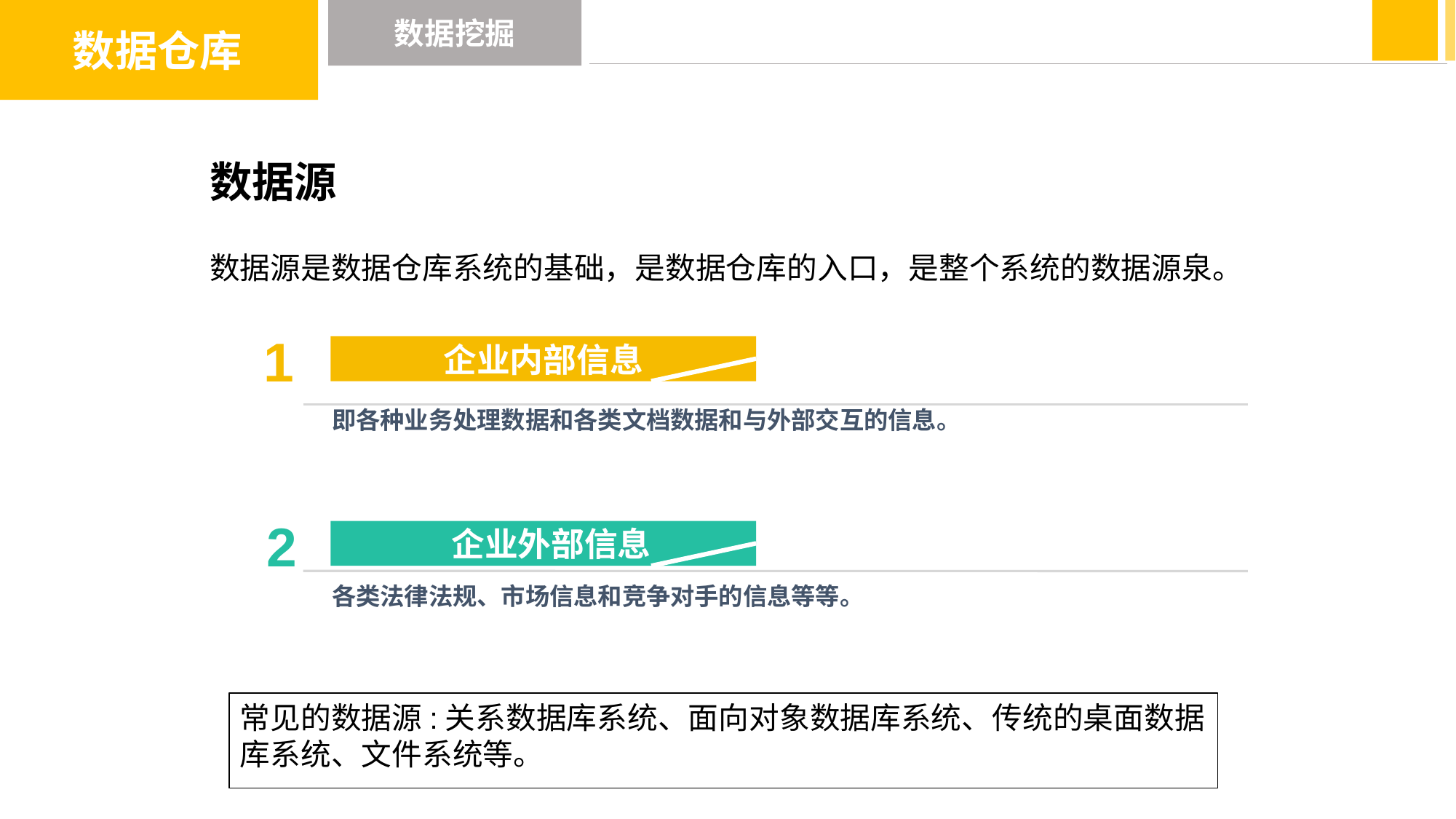

数据仓库
数据挖掘

数据源

数据源是数据仓库系统的基础，是数据仓库的入口，是整个系统的数据源泉。
1
企业内部信息
即各种业务处理数据和各类文档数据和与外部交互的信息。
2
 企业外部信息
各类法律法规、市场信息和竞争对手的信息等等。
常见的数据源:关系数据库系统、面向对象数据库系统、传统的桌面数据库系统、文件系统等。